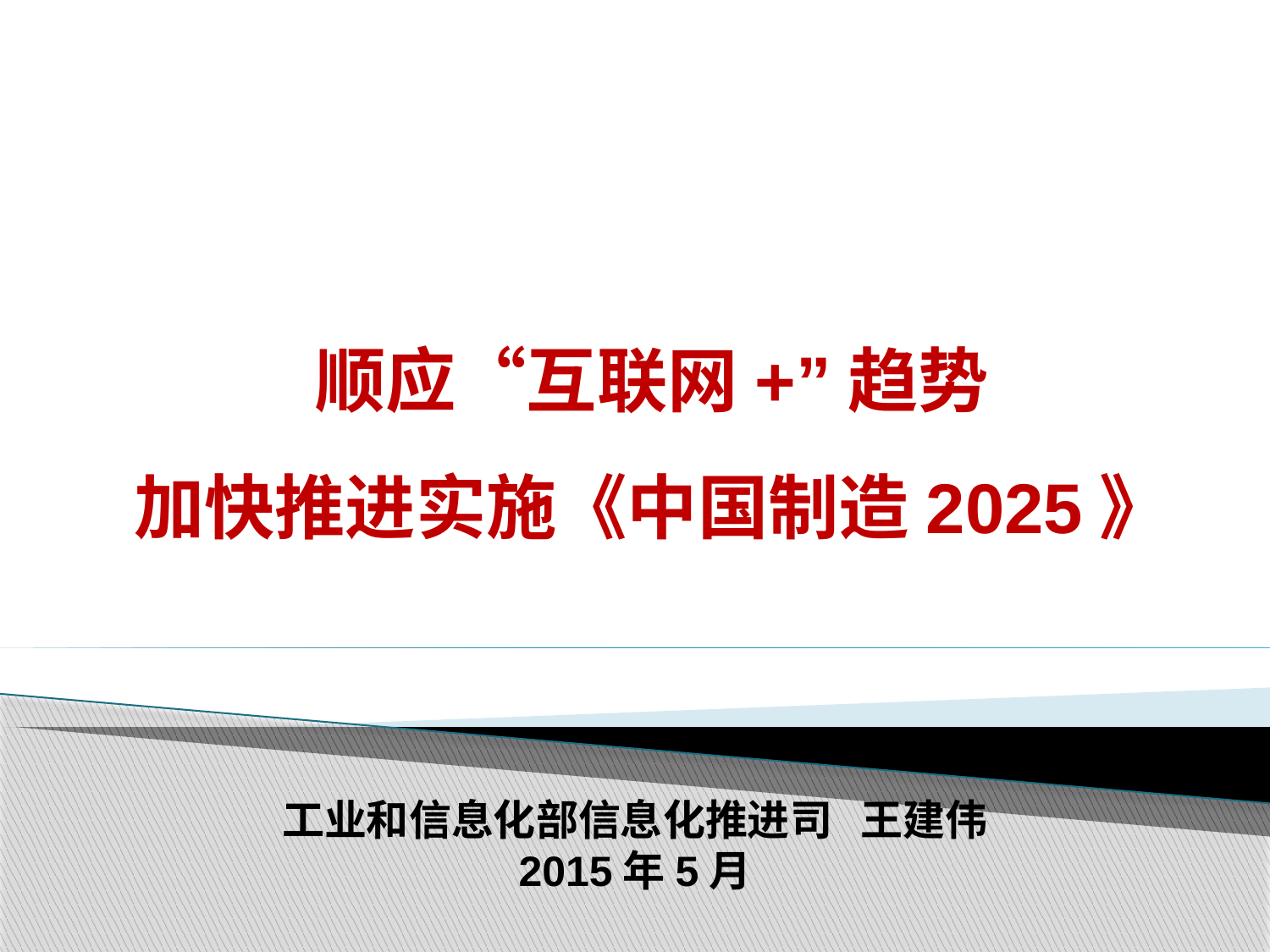

顺应“互联网+”趋势
加快推进实施《中国制造2025》
工业和信息化部信息化推进司   王建伟
2015年5月